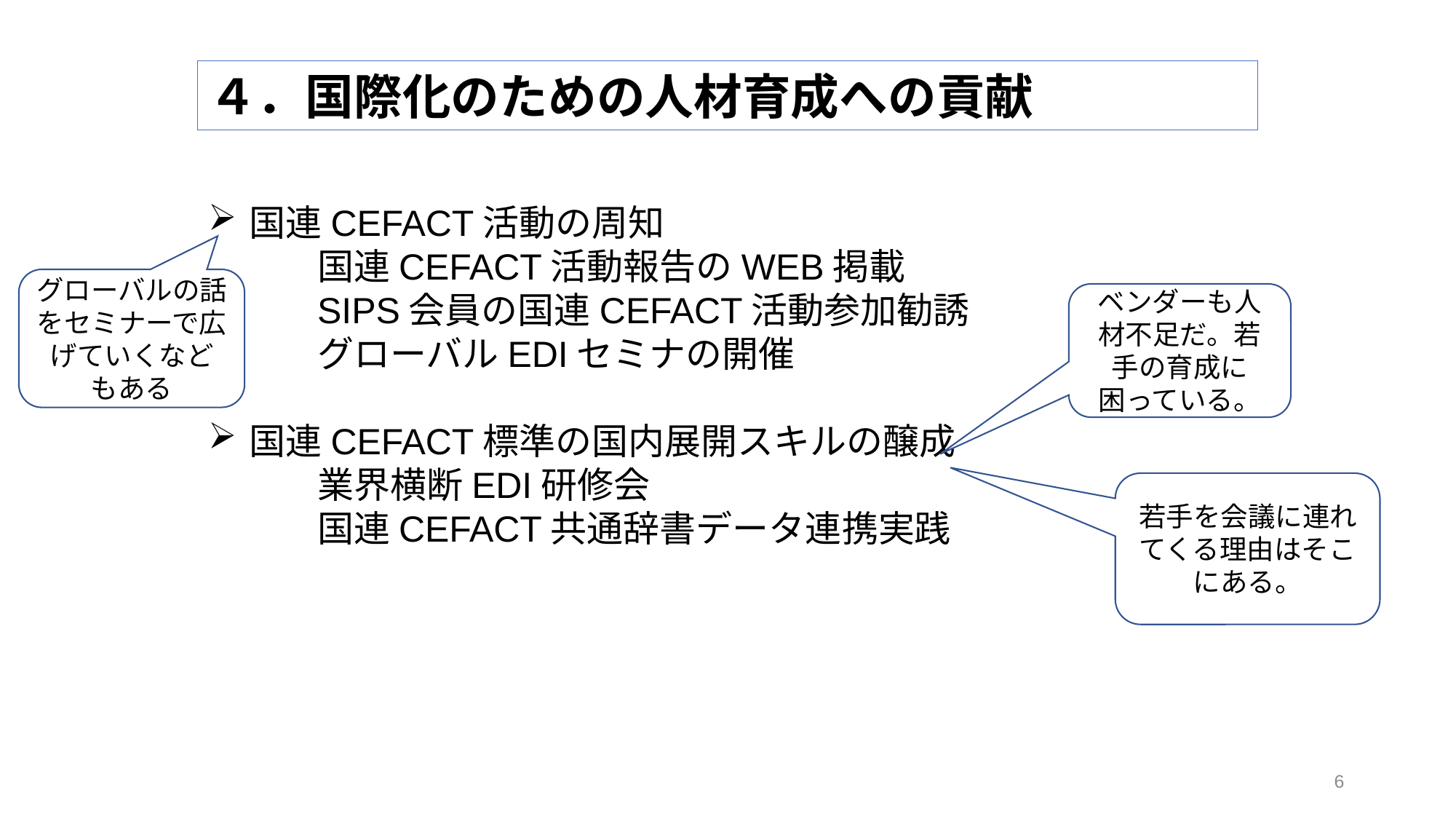

４．国際化のための人材育成への貢献
国連CEFACT活動の周知
	国連CEFACT活動報告のWEB掲載
	SIPS会員の国連CEFACT活動参加勧誘
	グローバルEDIセミナの開催

国連CEFACT標準の国内展開スキルの醸成
	業界横断EDI研修会
	国連CEFACT共通辞書データ連携実践
グローバルの話をセミナーで広げていくなどもある
ベンダーも人材不足だ。若手の育成に困っている。
若手を会議に連れてくる理由はそこにある。
6